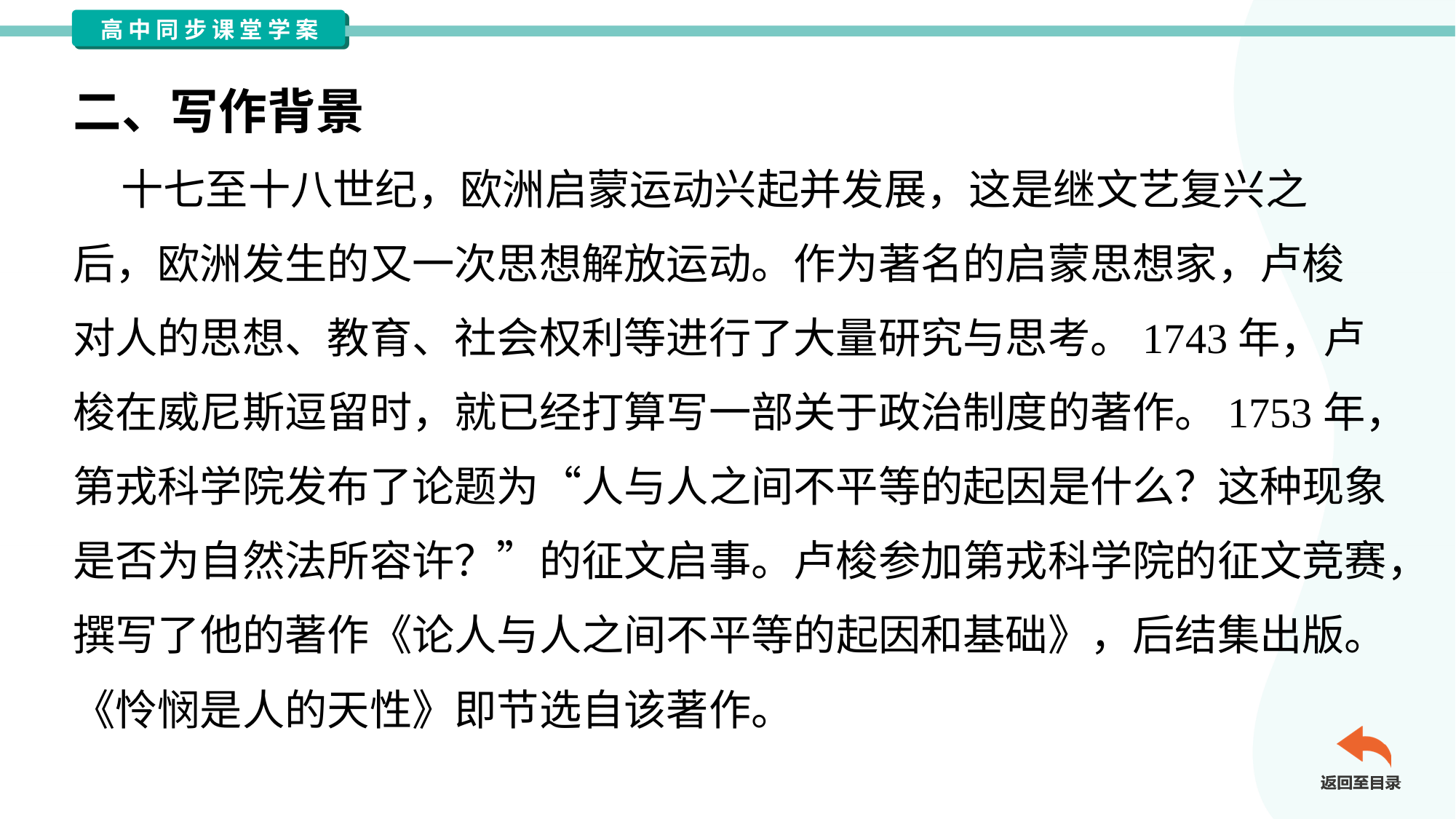

二、写作背景
    十七至十八世纪，欧洲启蒙运动兴起并发展，这是继文艺复兴之
后，欧洲发生的又一次思想解放运动。作为著名的启蒙思想家，卢梭
对人的思想、教育、社会权利等进行了大量研究与思考。1743年，卢
梭在威尼斯逗留时，就已经打算写一部关于政治制度的著作。1753年，
第戎科学院发布了论题为“人与人之间不平等的起因是什么？这种现象
是否为自然法所容许？”的征文启事。卢梭参加第戎科学院的征文竞赛，
撰写了他的著作《论人与人之间不平等的起因和基础》，后结集出版。
《怜悯是人的天性》即节选自该著作。